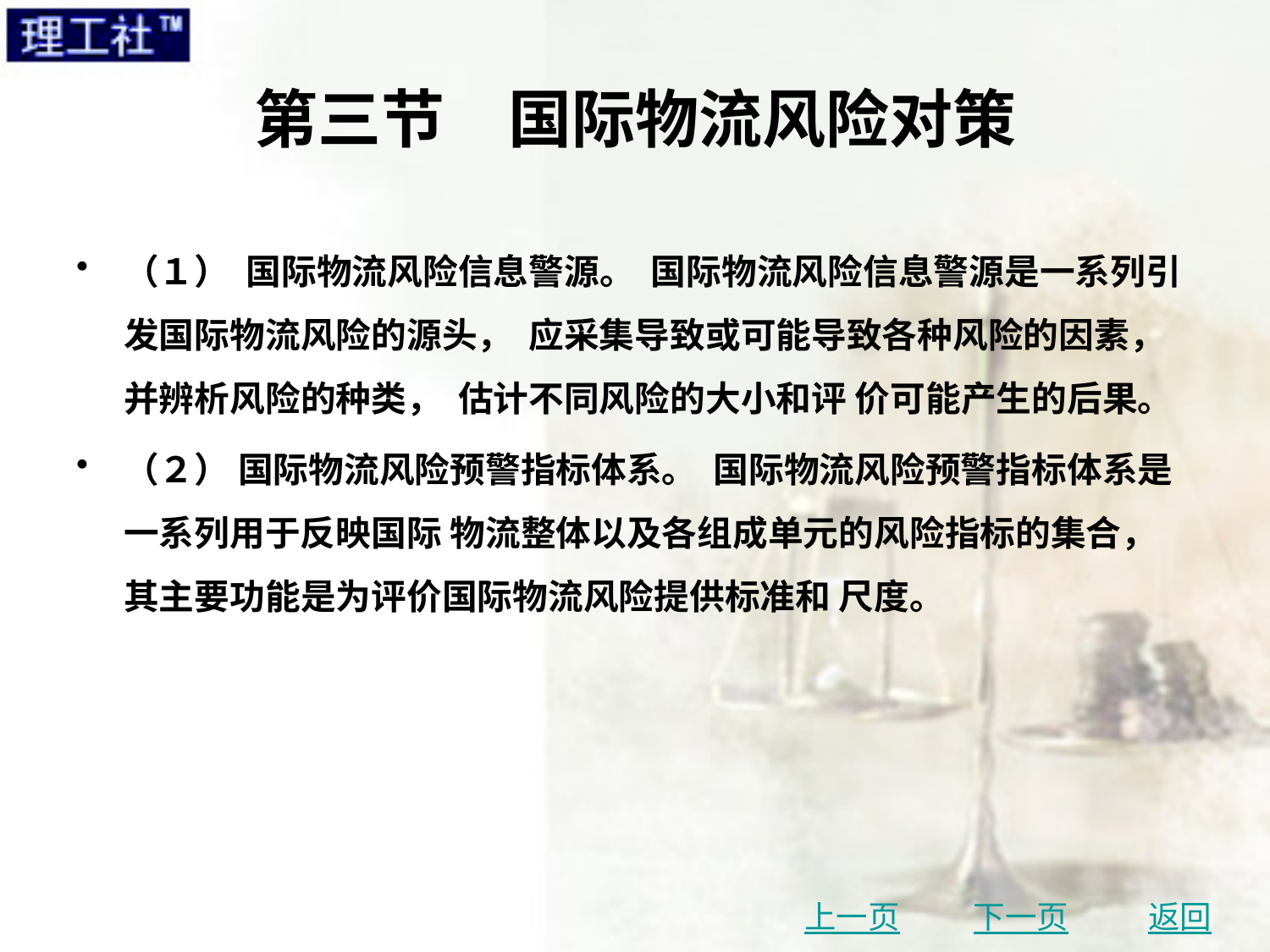

# 第三节　国际物流风险对策
（１）  国际物流风险信息警源。  国际物流风险信息警源是一系列引发国际物流风险的源头，  应采集导致或可能导致各种风险的因素，  并辨析风险的种类，  估计不同风险的大小和评 价可能产生的后果。
（２） 国际物流风险预警指标体系。  国际物流风险预警指标体系是一系列用于反映国际 物流整体以及各组成单元的风险指标的集合， 其主要功能是为评价国际物流风险提供标准和 尺度。

上一页
下一页
返回